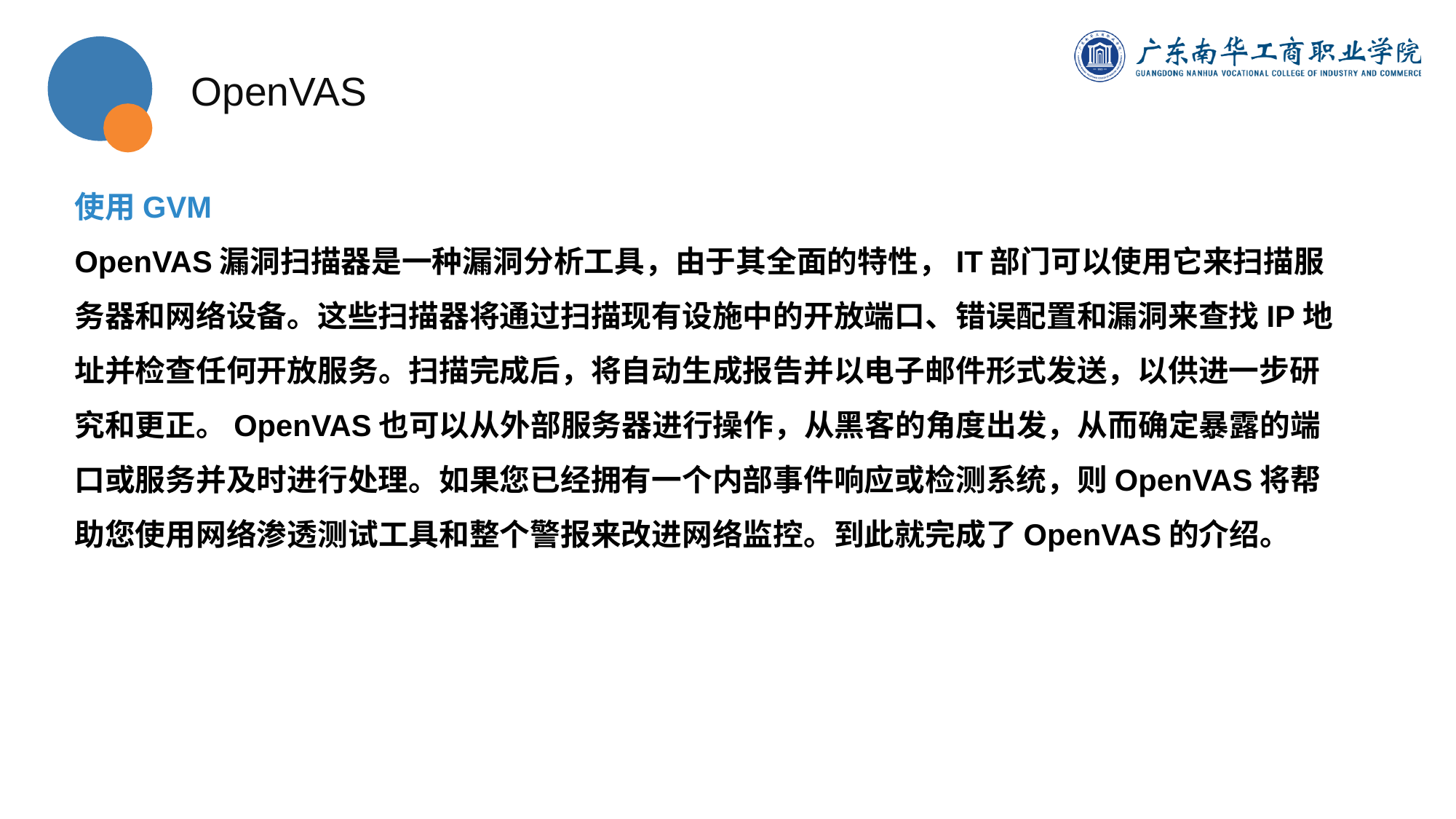

OpenVAS

使用GVM
OpenVAS漏洞扫描器是一种漏洞分析工具，由于其全面的特性，IT部门可以使用它来扫描服务器和网络设备。这些扫描器将通过扫描现有设施中的开放端口、错误配置和漏洞来查找IP地址并检查任何开放服务。扫描完成后，将自动生成报告并以电子邮件形式发送，以供进一步研究和更正。OpenVAS也可以从外部服务器进行操作，从黑客的角度出发，从而确定暴露的端口或服务并及时进行处理。如果您已经拥有一个内部事件响应或检测系统，则OpenVAS将帮助您使用网络渗透测试工具和整个警报来改进网络监控。到此就完成了OpenVAS的介绍。